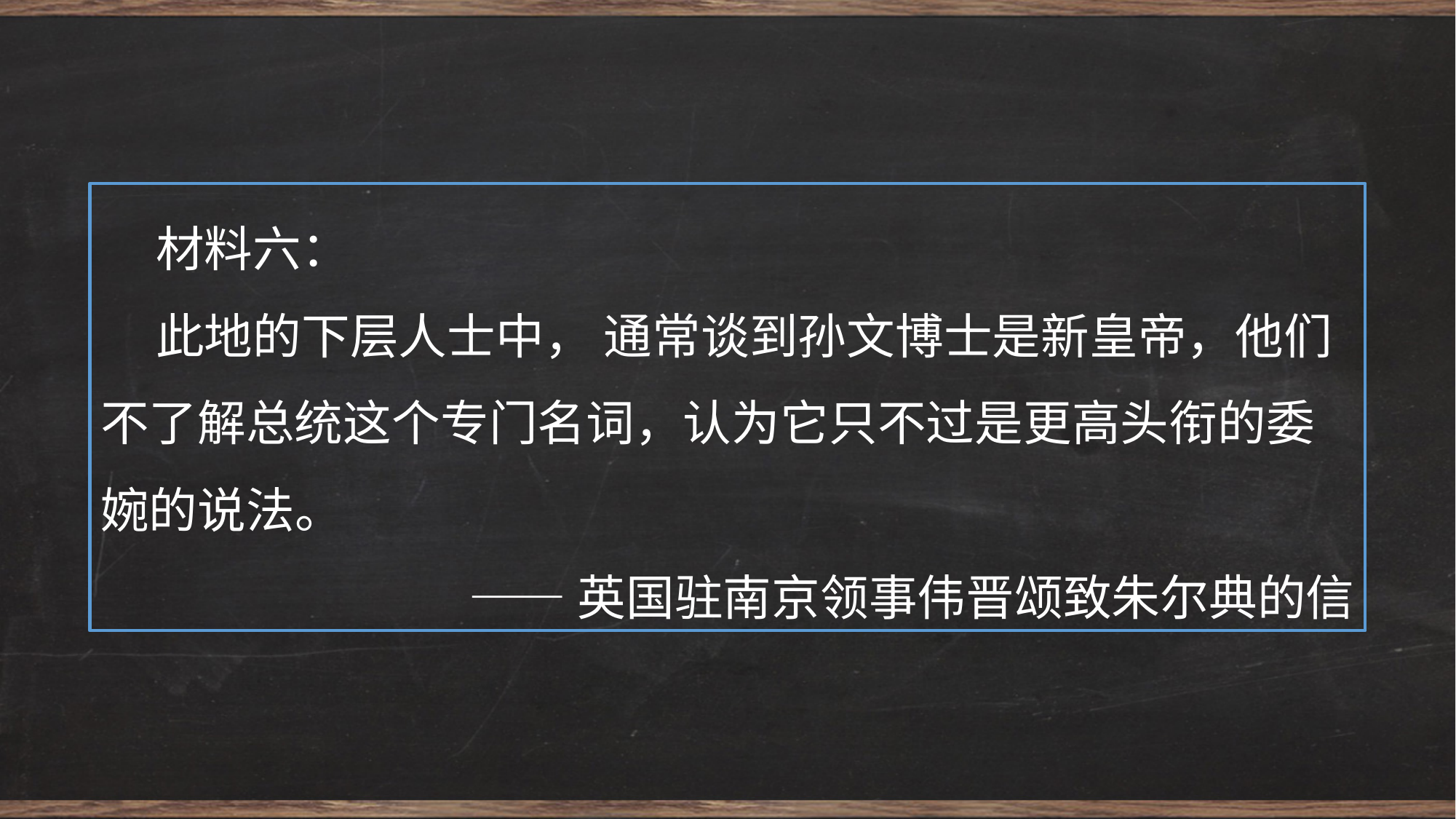

材料六：
    此地的下层人士中， 通常谈到孙文博士是新皇帝，他们不了解总统这个专门名词，认为它只不过是更高头衔的委婉的说法。
——英国驻南京领事伟晋颂致朱尔典的信